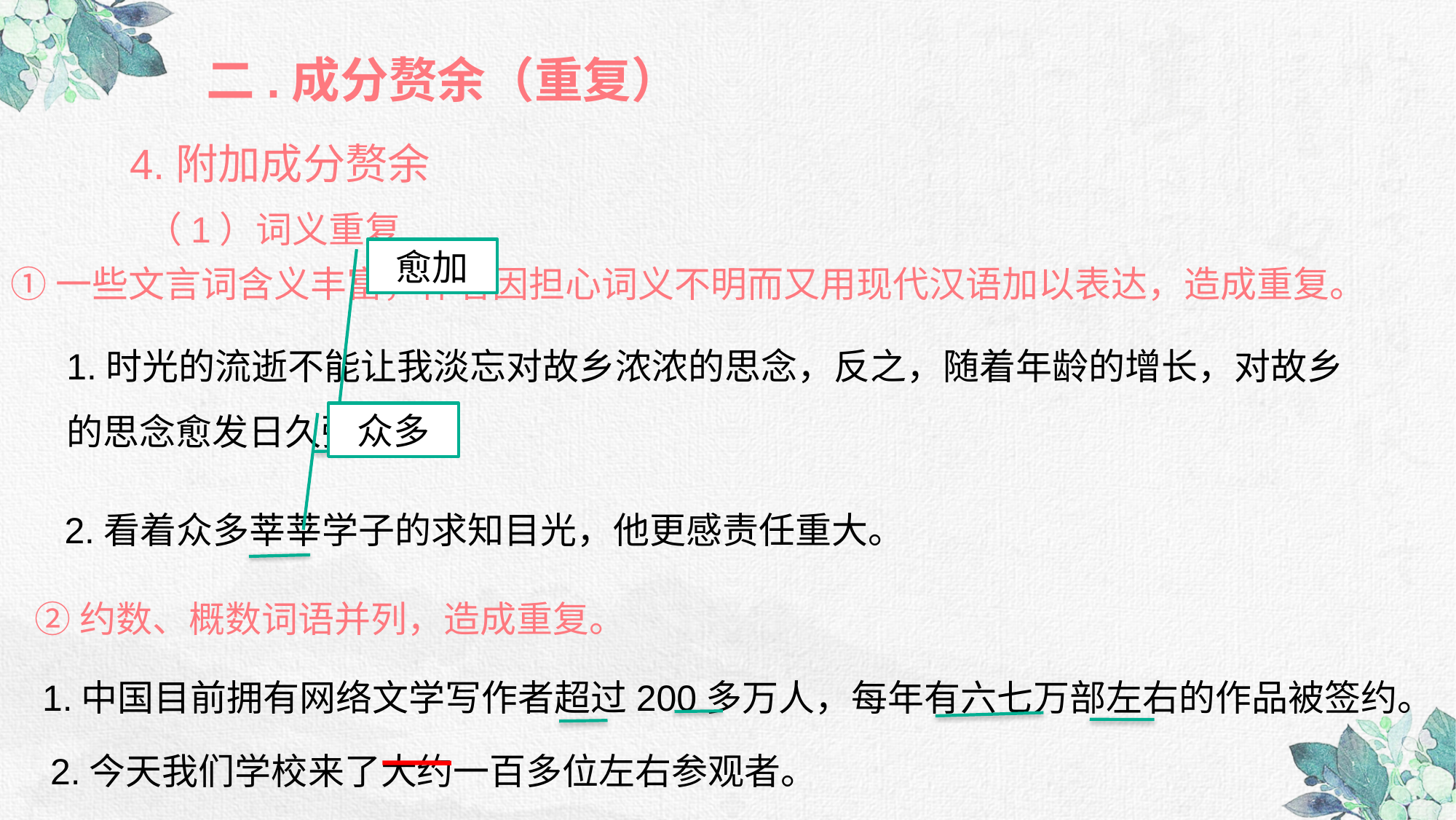

二.成分赘余（重复）
4.附加成分赘余
（1）词义重复
愈加
①一些文言词含义丰富，作者因担心词义不明而又用现代汉语加以表达，造成重复。
1.时光的流逝不能让我淡忘对故乡浓浓的思念，反之，随着年龄的增长，对故乡的思念愈发日久弥坚。
众多
2.看着众多莘莘学子的求知目光，他更感责任重大。
②约数、概数词语并列，造成重复。
1.中国目前拥有网络文学写作者超过200多万人，每年有六七万部左右的作品被签约。
2.今天我们学校来了大约一百多位左右参观者。